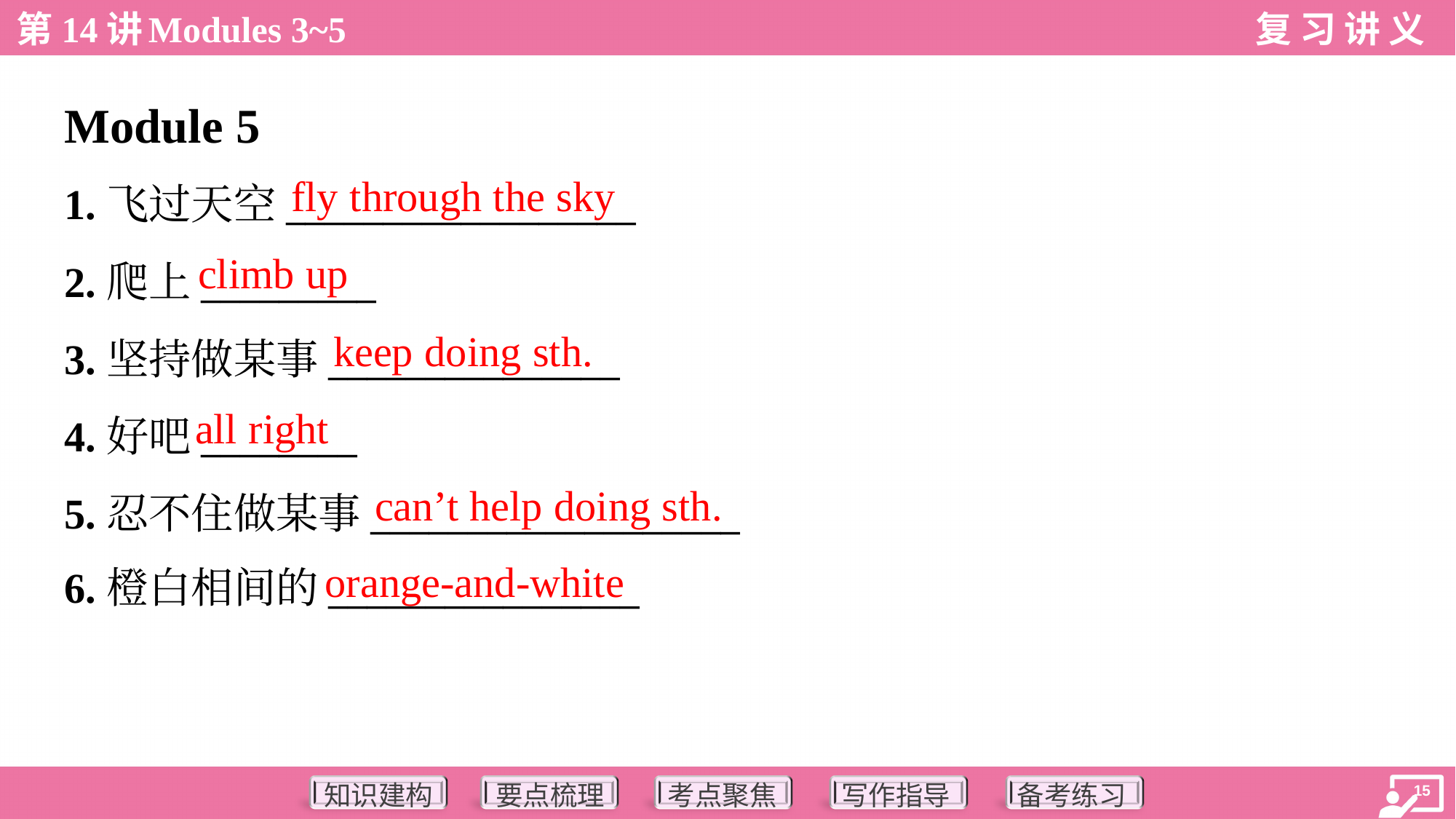

Module 5
fly through the sky
1.飞过天空__________________
2.爬上_________
3.坚持做某事_______________
4.好吧________
5.忍不住做某事___________________
6.橙白相间的________________
climb up
keep doing sth.
all right
can’t help doing sth.
orange-and-white